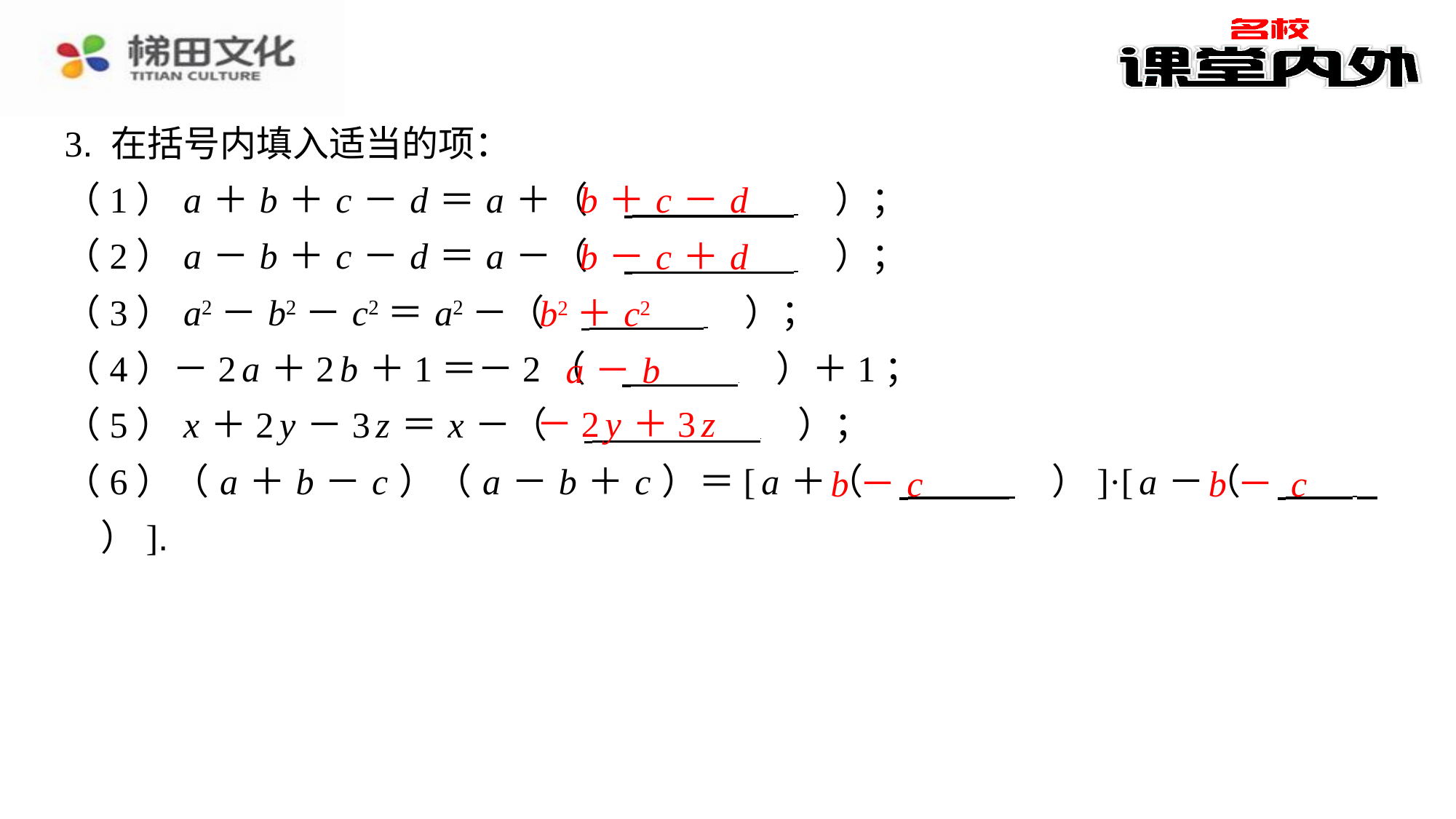

3. 在括号内填入适当的项：
（1） a ＋ b ＋ c － d ＝ a ＋（　                          　）；
（2） a － b ＋ c － d ＝ a －（　                          　）；
（3） a2－ b2－ c2＝ a2－（　                   　）；
（4）－2 a ＋2 b ＋1＝－2（　                  　）＋1；
（5） x ＋2 y －3 z ＝ x －（　                           　）；
（6）（ a ＋ b － c ）（ a － b ＋ c ）＝[ a ＋（　                 　）]·[ a －（　            ⁠    　）].
b ＋ c － d
b － c ＋ d
b2＋ c2
a － b
－2 y ＋3 z
b － c
b － c